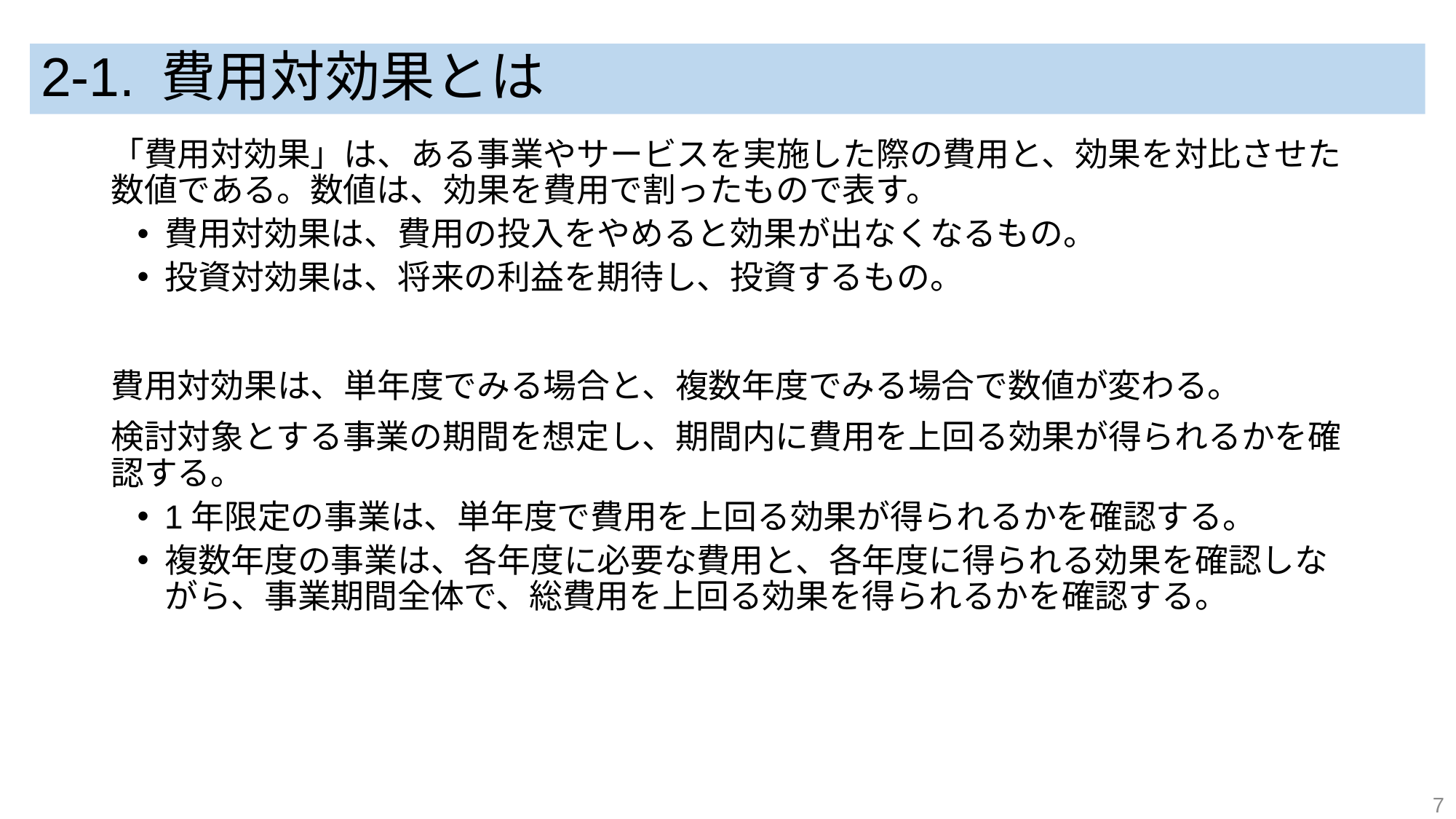

# 2-1. 費用対効果とは
「費用対効果」は、ある事業やサービスを実施した際の費用と、効果を対比させた数値である。数値は、効果を費用で割ったもので表す。
費用対効果は、費用の投入をやめると効果が出なくなるもの。
投資対効果は、将来の利益を期待し、投資するもの。

費用対効果は、単年度でみる場合と、複数年度でみる場合で数値が変わる。
検討対象とする事業の期間を想定し、期間内に費用を上回る効果が得られるかを確認する。
1年限定の事業は、単年度で費用を上回る効果が得られるかを確認する。
複数年度の事業は、各年度に必要な費用と、各年度に得られる効果を確認しながら、事業期間全体で、総費用を上回る効果を得られるかを確認する。
7